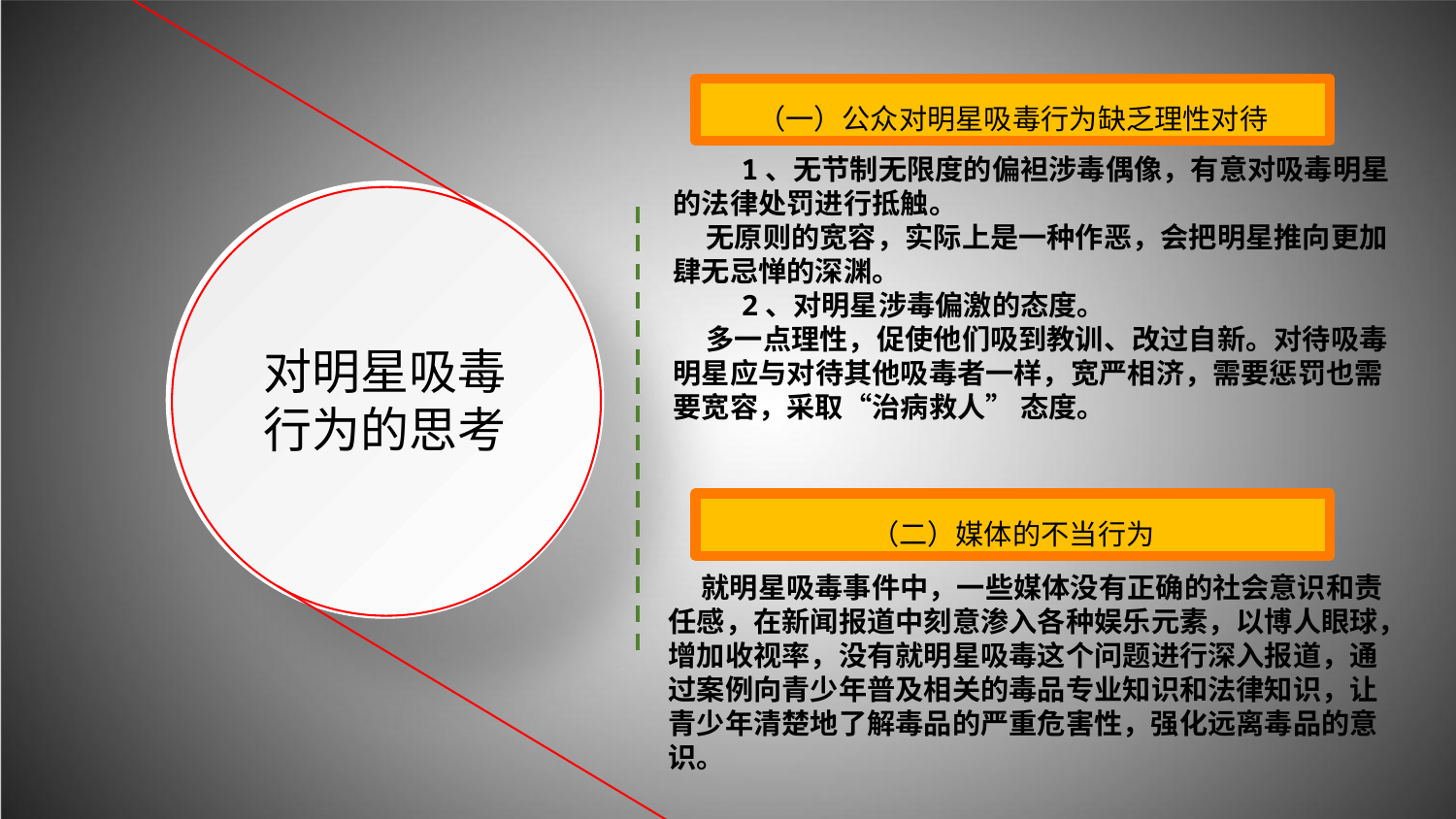

（一）公众对明星吸毒行为缺乏理性对待
    1、无节制无限度的偏袒涉毒偶像，有意对吸毒明星的法律处罚进行抵触。
    无原则的宽容，实际上是一种作恶，会把明星推向更加肆无忌惮的深渊。
    2、对明星涉毒偏激的态度。
    多一点理性，促使他们吸到教训、改过自新。对待吸毒明星应与对待其他吸毒者一样，宽严相济，需要惩罚也需要宽容，采取“治病救人” 态度。
对明星吸毒
行为的思考

（二）媒体的不当行为
    就明星吸毒事件中，一些媒体没有正确的社会意识和责任感，在新闻报道中刻意渗入各种娱乐元素，以博人眼球，增加收视率，没有就明星吸毒这个问题进行深入报道，通过案例向青少年普及相关的毒品专业知识和法律知识，让青少年清楚地了解毒品的严重危害性，强化远离毒品的意识。